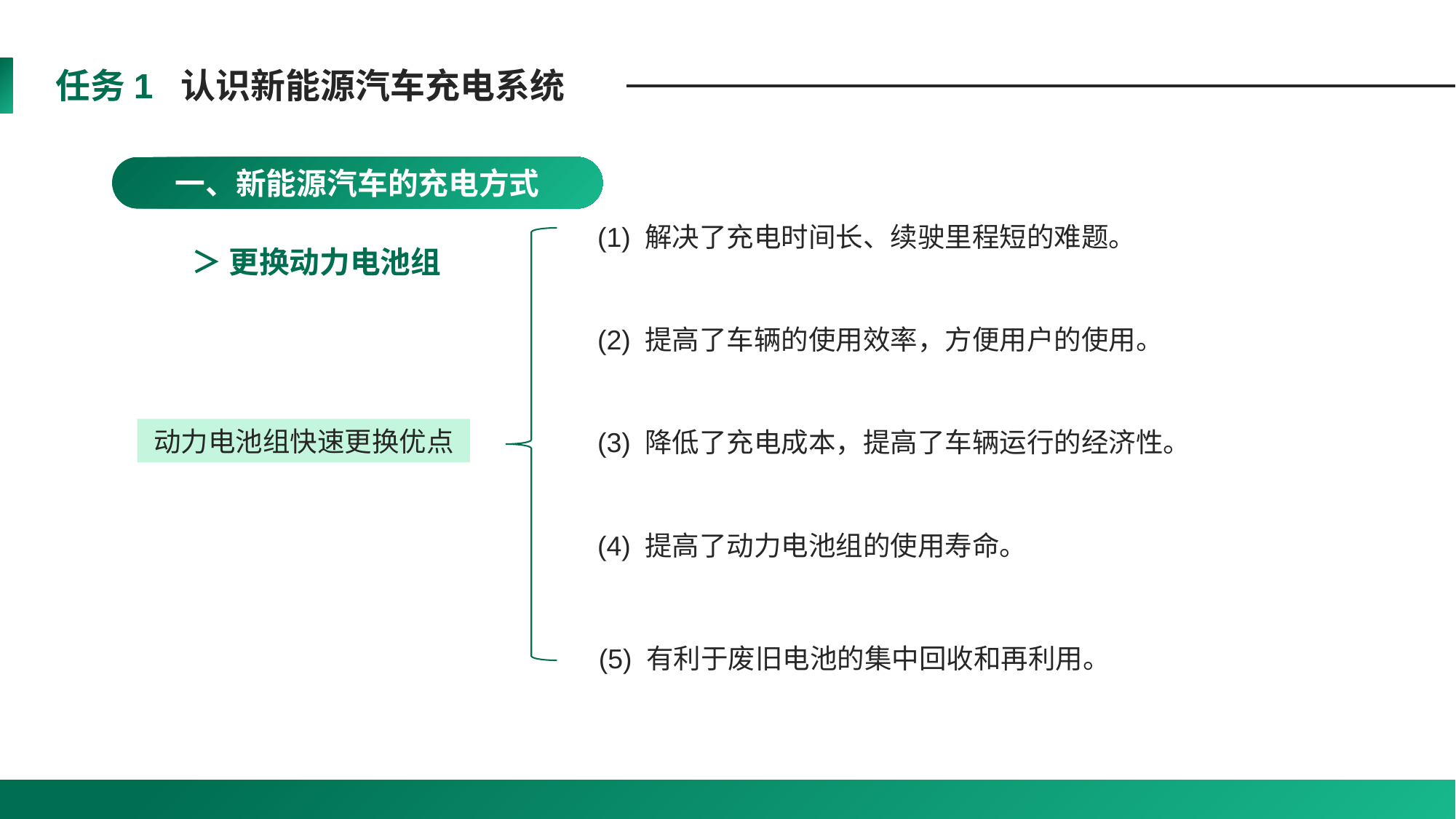

任务1  认识新能源汽车充电系统
一、新能源汽车的充电方式
(1) 解决了充电时间长、续驶里程短的难题。

＞ 更换动力电池组
(2) 提高了车辆的使用效率，方便用户的使用。
(3) 降低了充电成本，提高了车辆运行的经济性。
动力电池组快速更换优点
(4) 提高了动力电池组的使用寿命。
(5) 有利于废旧电池的集中回收和再利用。